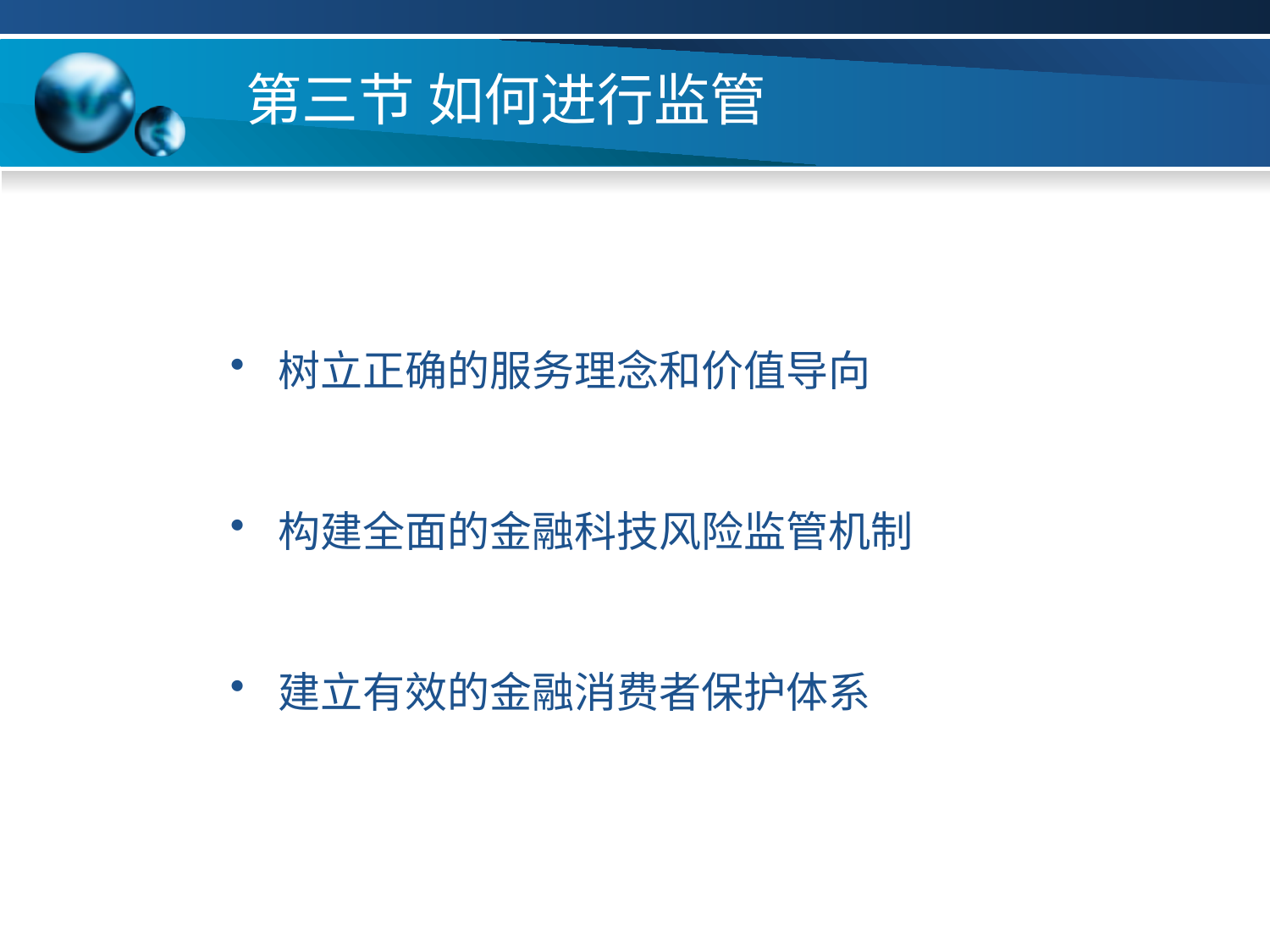

# 第三节 如何进行监管
树立正确的服务理念和价值导向
构建全面的金融科技风险监管机制
建立有效的金融消费者保护体系